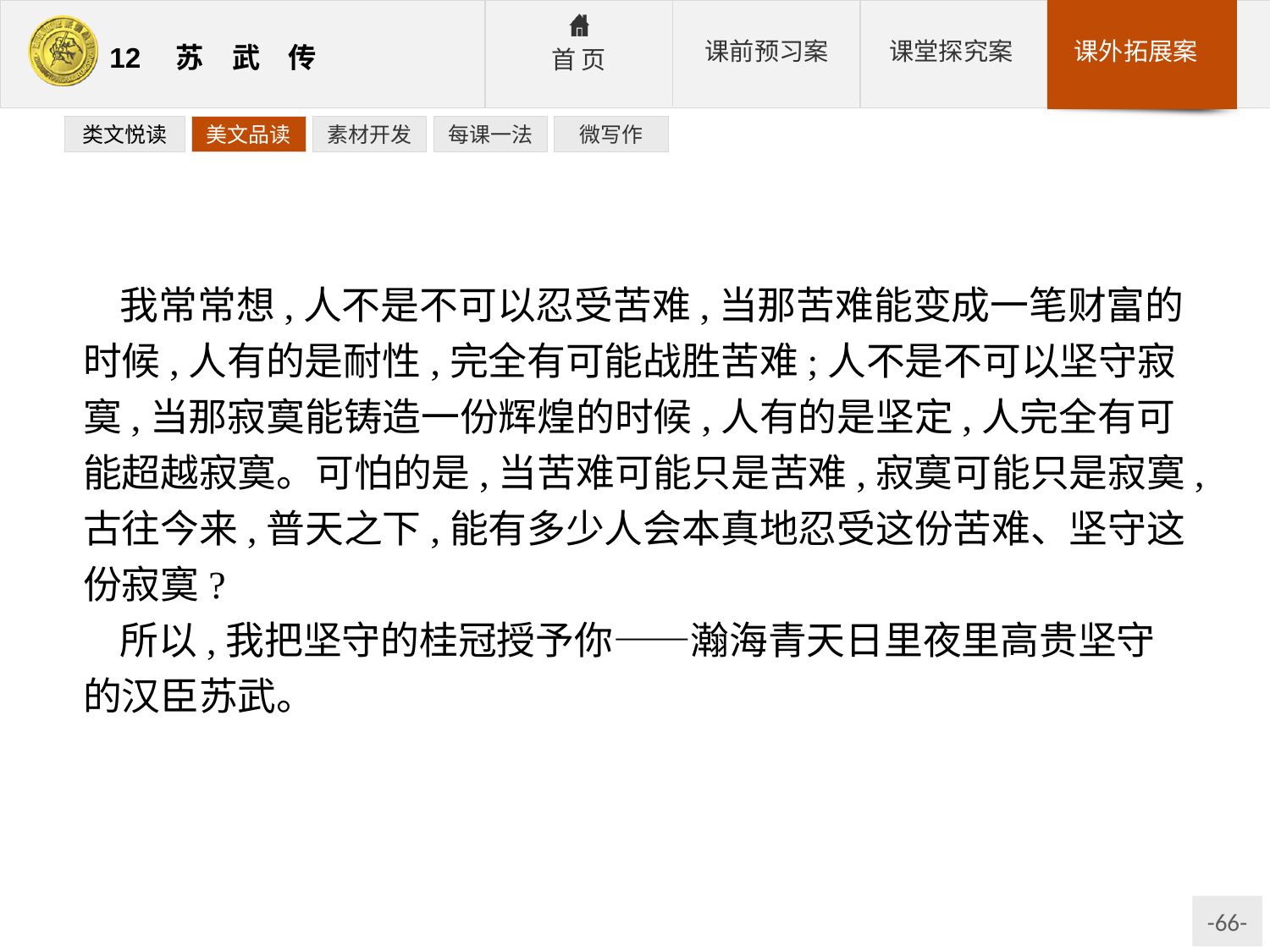

类文悦读
美文品读
素材开发
每课一法
微写作
我常常想,人不是不可以忍受苦难,当那苦难能变成一笔财富的时候,人有的是耐性,完全有可能战胜苦难;人不是不可以坚守寂寞,当那寂寞能铸造一份辉煌的时候,人有的是坚定,人完全有可能超越寂寞。可怕的是,当苦难可能只是苦难,寂寞可能只是寂寞,古往今来,普天之下,能有多少人会本真地忍受这份苦难、坚守这份寂寞?
所以,我把坚守的桂冠授予你——瀚海青天日里夜里高贵坚守的汉臣苏武。